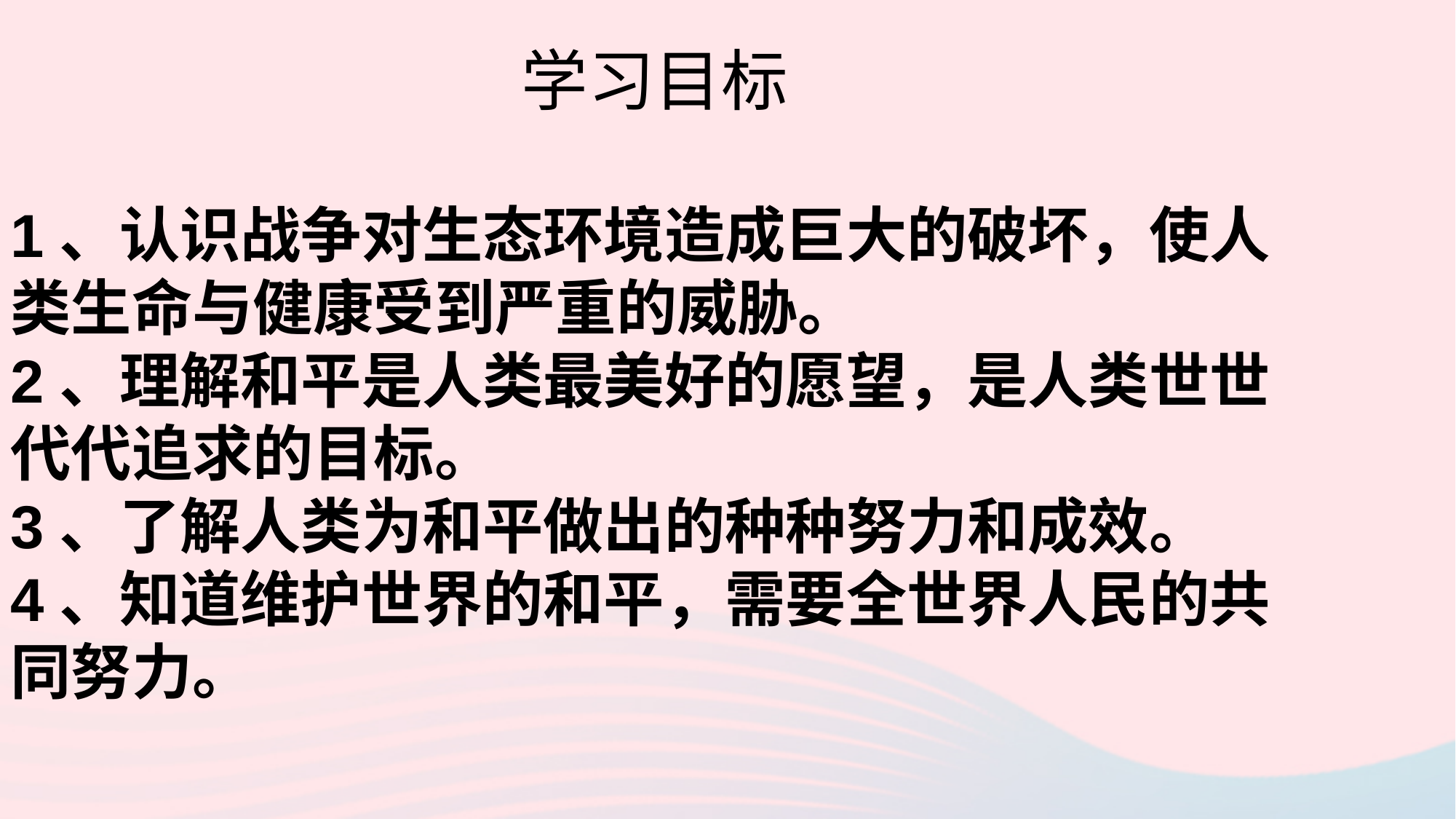

学习目标
1、认识战争对生态环境造成巨大的破坏，使人类生命与健康受到严重的威胁。
2、理解和平是人类最美好的愿望，是人类世世代代追求的目标。
3、了解人类为和平做出的种种努力和成效。
4、知道维护世界的和平，需要全世界人民的共同努力。